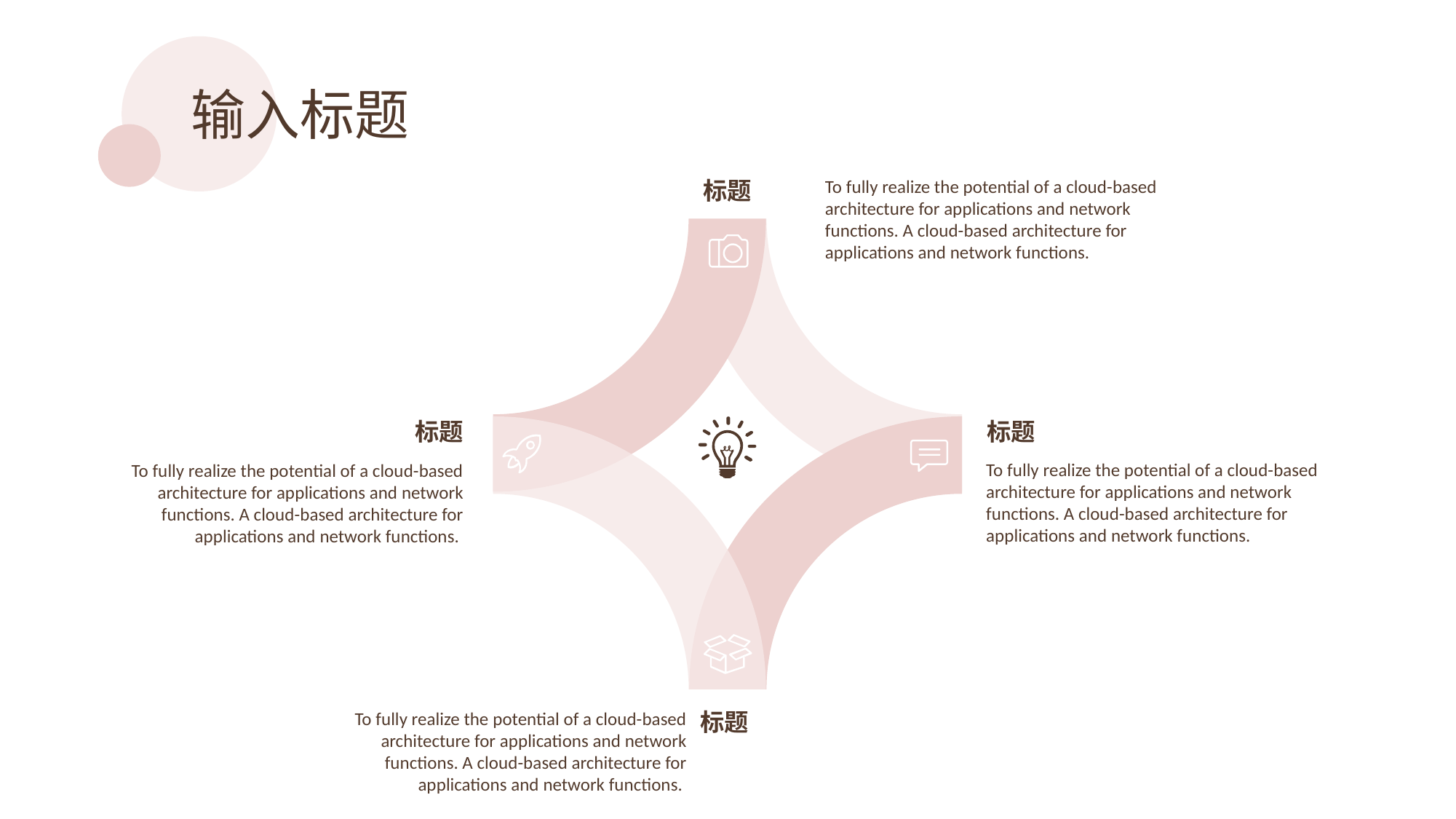

输入标题

To fully realize the potential of a cloud-based architecture for applications and network functions. A cloud-based architecture for applications and network functions.
标题

标题
To fully realize the potential of a cloud-based architecture for applications and network functions. A cloud-based architecture for applications and network functions.
标题
To fully realize the potential of a cloud-based architecture for applications and network functions. A cloud-based architecture for applications and network functions.

To fully realize the potential of a cloud-based architecture for applications and network functions. A cloud-based architecture for applications and network functions.
标题